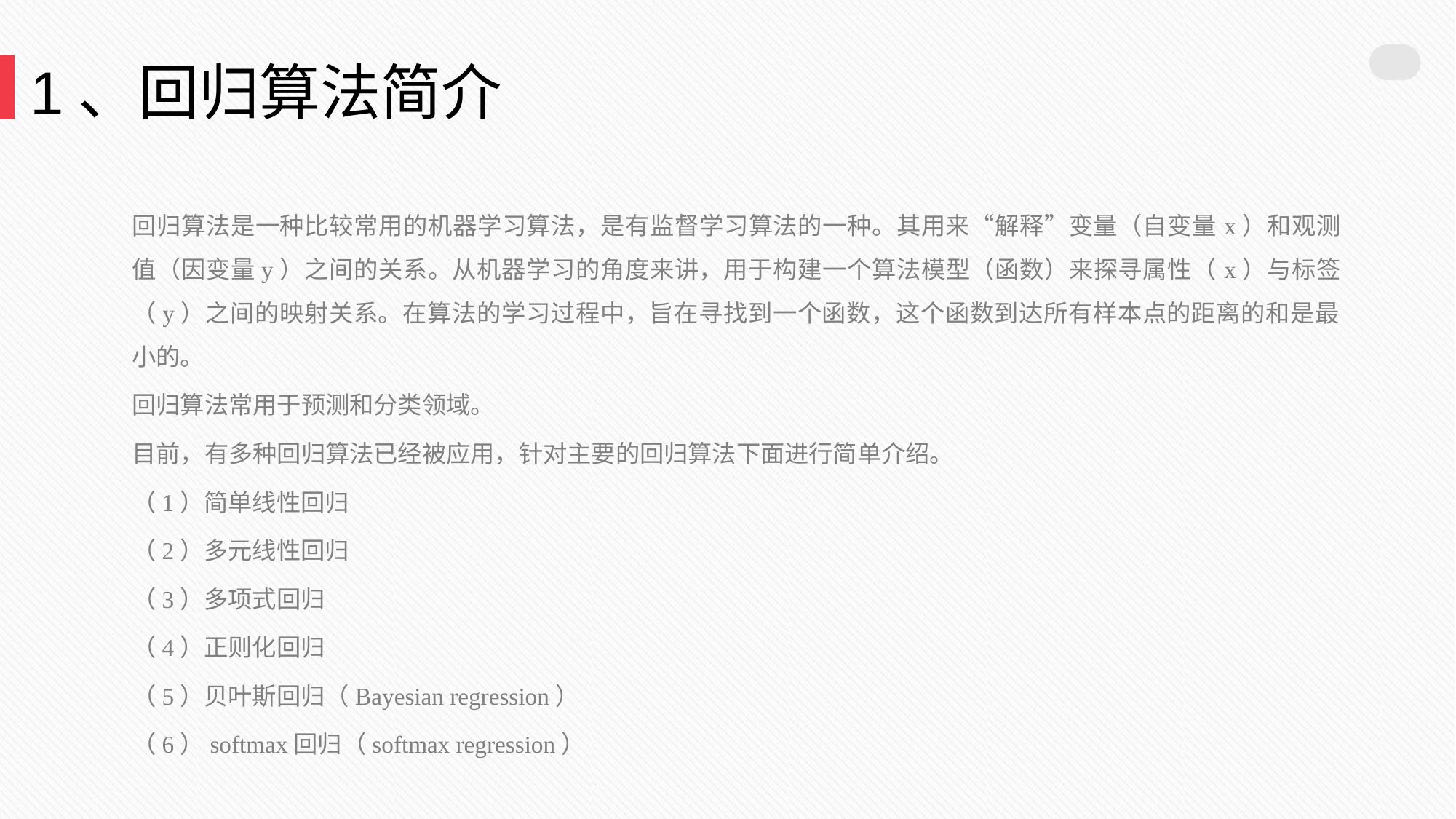

1、回归算法简介

回归算法是一种比较常用的机器学习算法，是有监督学习算法的一种。其用来“解释”变量（自变量x）和观测值（因变量y）之间的关系。从机器学习的角度来讲，用于构建一个算法模型（函数）来探寻属性（x）与标签（y）之间的映射关系。在算法的学习过程中，旨在寻找到一个函数，这个函数到达所有样本点的距离的和是最小的。
回归算法常用于预测和分类领域。
目前，有多种回归算法已经被应用，针对主要的回归算法下面进行简单介绍。
（1）简单线性回归
（2）多元线性回归
（3）多项式回归
（4）正则化回归
（5）贝叶斯回归（Bayesian regression）
（6）softmax回归（softmax regression）